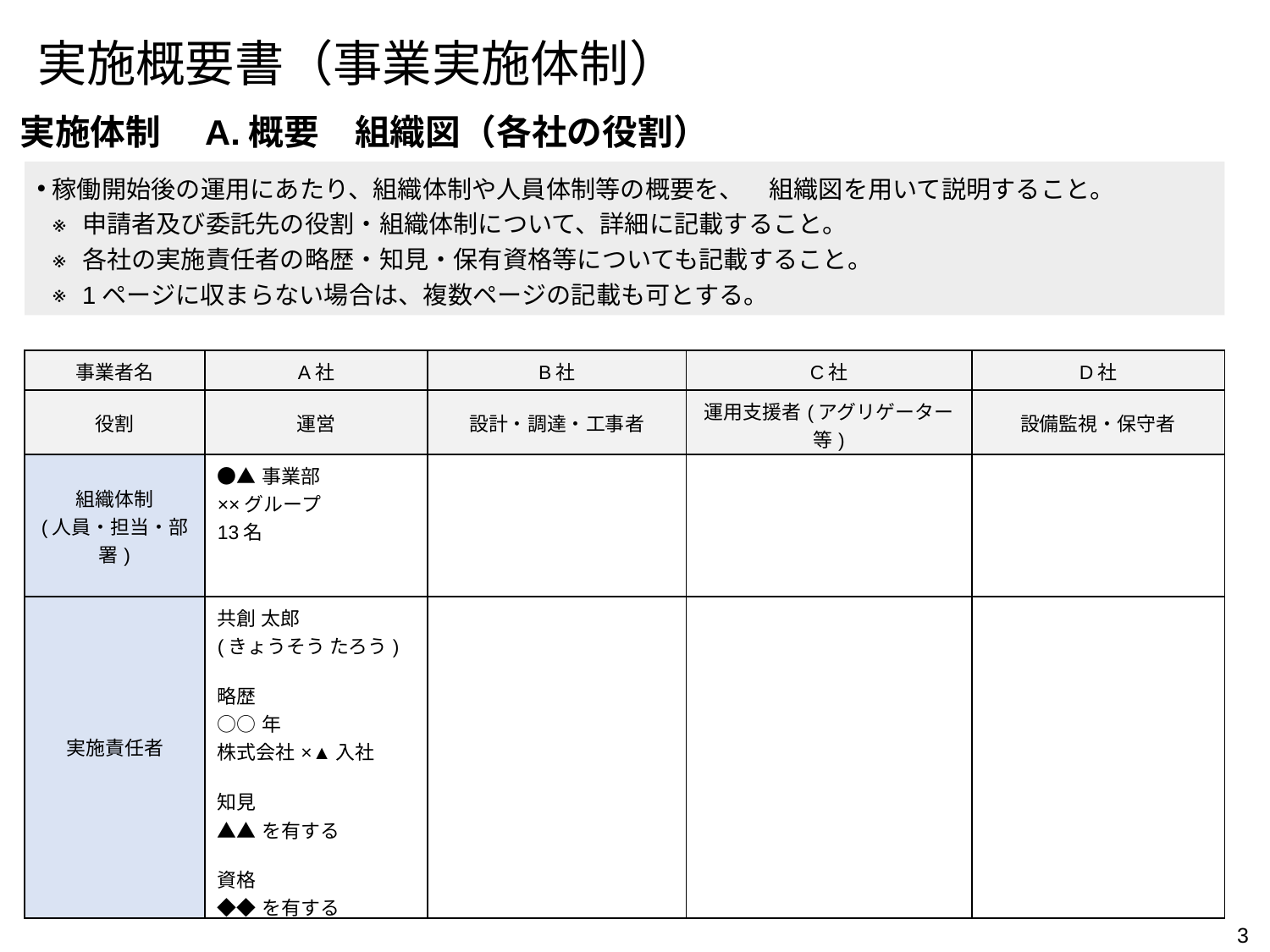

# 実施概要書（事業実施体制）
実施体制　A.概要　組織図（各社の役割）
稼働開始後の運用にあたり、組織体制や人員体制等の概要を、　組織図を用いて説明すること。
申請者及び委託先の役割・組織体制について、詳細に記載すること。
各社の実施責任者の略歴・知見・保有資格等についても記載すること。
1ページに収まらない場合は、複数ページの記載も可とする。
| 事業者名 | A社 | B社 | C社 | D社 |
| --- | --- | --- | --- | --- |
| 役割 | 運営 | 設計・調達・工事者 | 運用支援者(アグリゲーター等) | 設備監視・保守者 |
| 組織体制 (人員・担当・部署) | ●▲事業部 ××グループ 13名 |  |  |  |
| 実施責任者 | 共創 太郎 (きょうそう たろう) 略歴 ○○年 株式会社×▲入社 知見 ▲▲を有する 資格 ◆◆を有する |  |  |  |